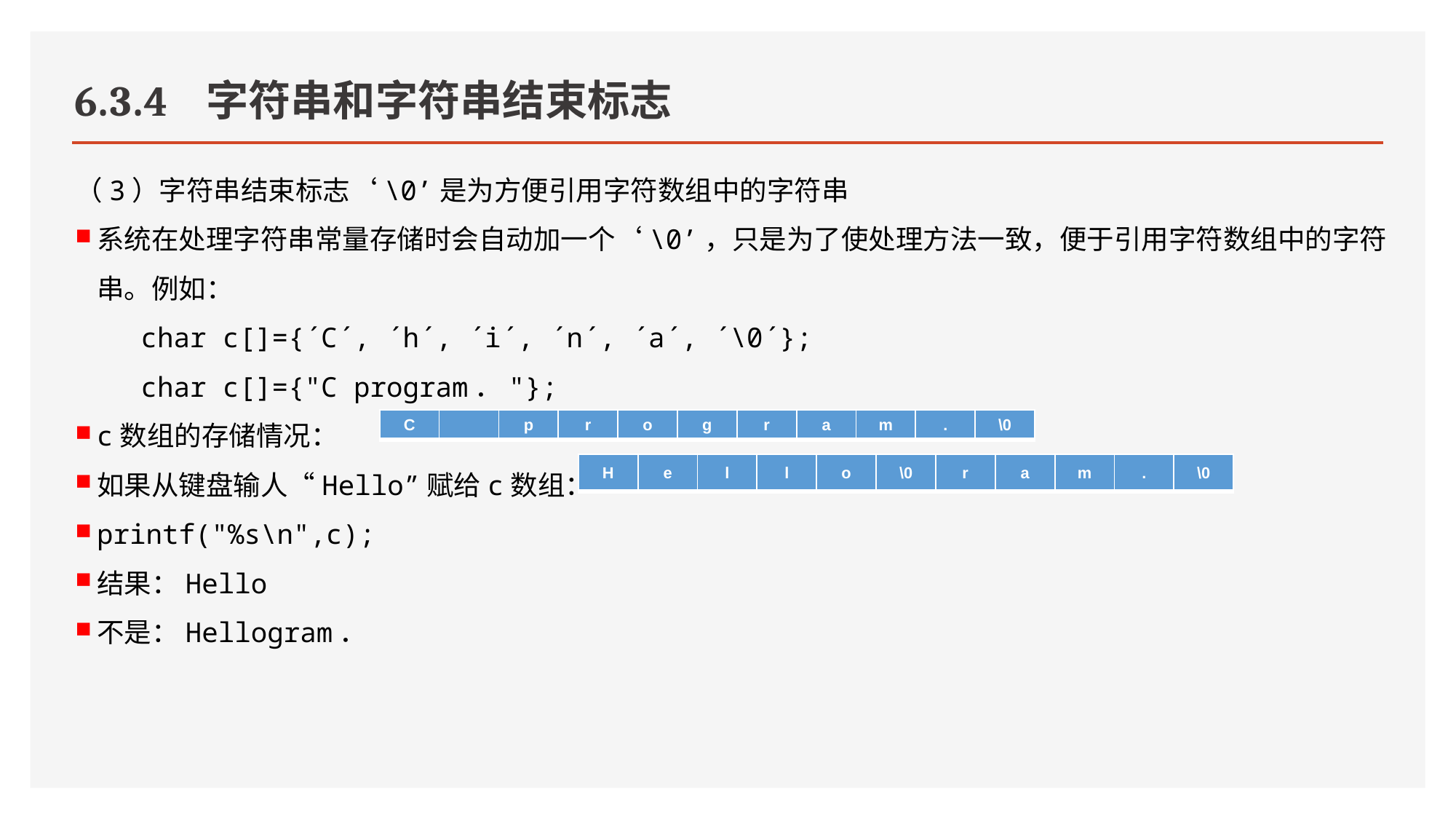

# 6.3.4   字符串和字符串结束标志
（3）字符串结束标志‘\0’是为方便引用字符数组中的字符串
系统在处理字符串常量存储时会自动加一个‘\0’，只是为了使处理方法一致，便于引用字符数组中的字符串。例如：
    char c[]={´C´, ´h´, ´i´, ´n´, ´a´, ´\0´};
    char c[]={"C program．"};
c数组的存储情况：
如果从键盘输人“Hello”赋给c数组：
printf("%s\n",c);
结果：Hello
不是：Hellogram．
| C |  | p | r | o | g | r | a | m | . | \0 |
| --- | --- | --- | --- | --- | --- | --- | --- | --- | --- | --- |
| H | e | l | l | o | \0 | r | a | m | . | \0 |
| --- | --- | --- | --- | --- | --- | --- | --- | --- | --- | --- |